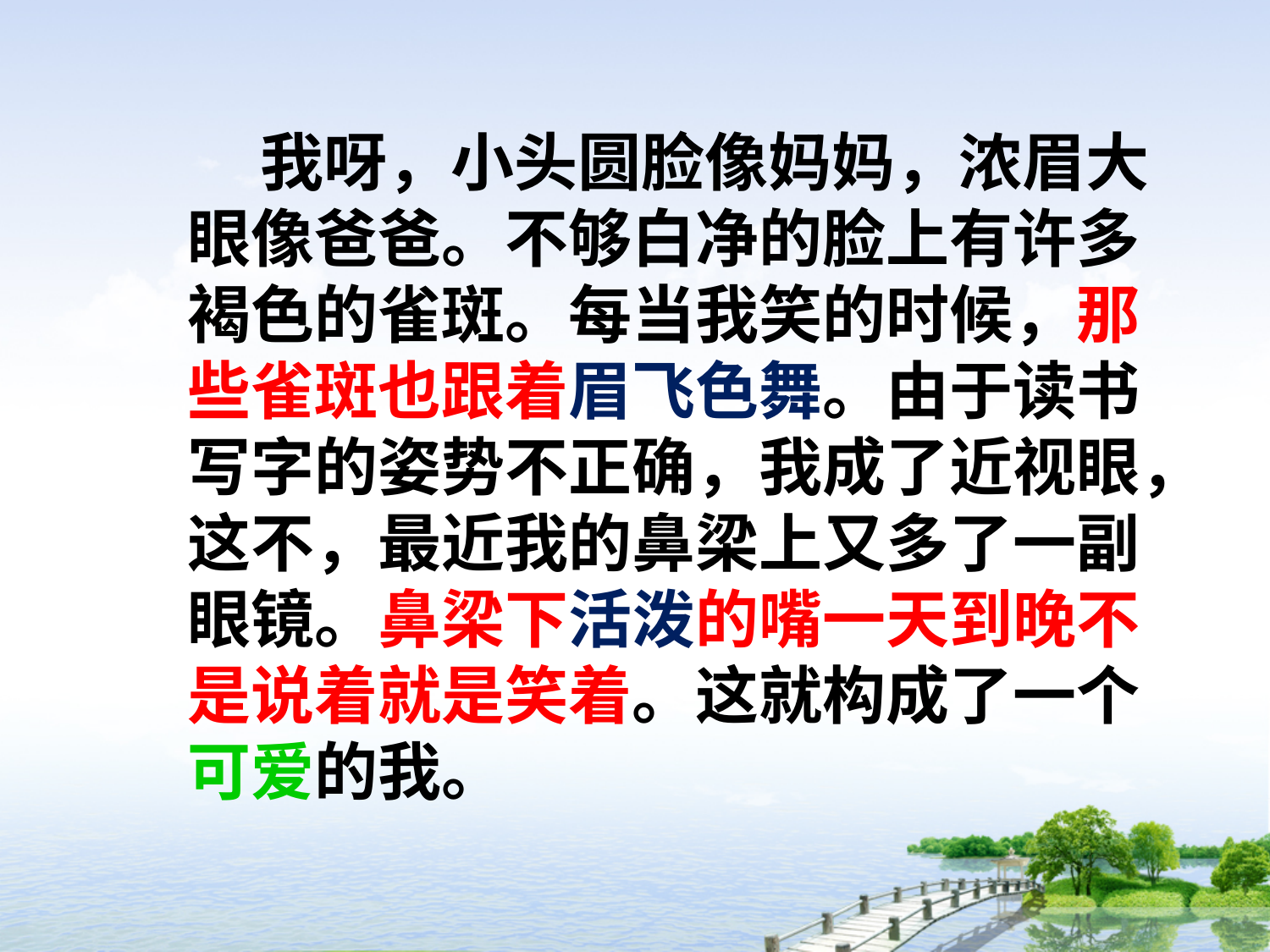

我呀，小头圆脸像妈妈，浓眉大眼像爸爸。不够白净的脸上有许多褐色的雀斑。每当我笑的时候，那些雀斑也跟着眉飞色舞。由于读书写字的姿势不正确，我成了近视眼，这不，最近我的鼻梁上又多了一副眼镜。鼻梁下活泼的嘴一天到晚不是说着就是笑着。这就构成了一个可爱的我。